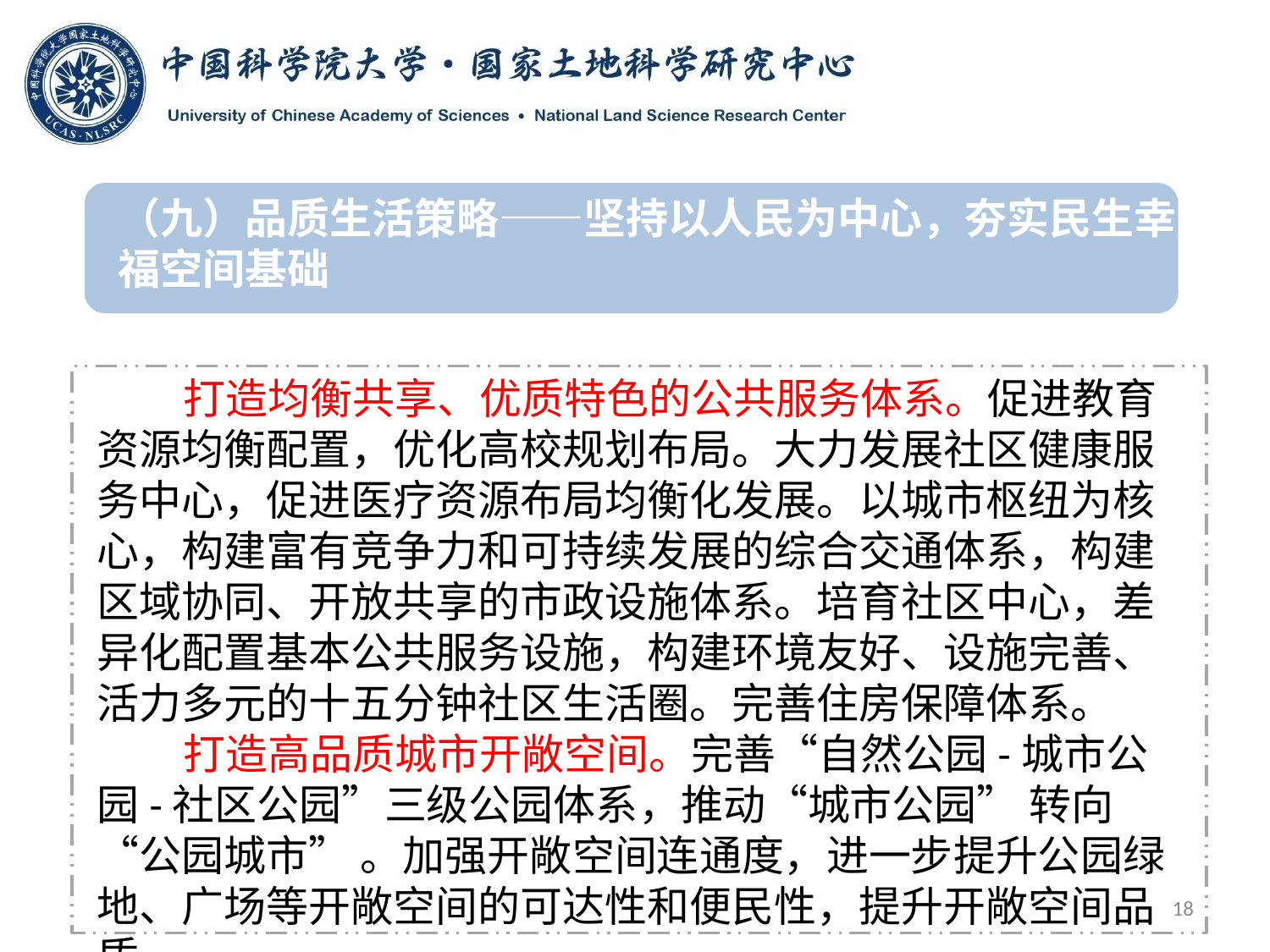

（九）品质生活策略——坚持以人民为中心，夯实民生幸福空间基础

        打造均衡共享、优质特色的公共服务体系。促进教育资源均衡配置，优化高校规划布局。大力发展社区健康服务中心，促进医疗资源布局均衡化发展。以城市枢纽为核心，构建富有竞争力和可持续发展的综合交通体系，构建区域协同、开放共享的市政设施体系。培育社区中心，差异化配置基本公共服务设施，构建环境友好、设施完善、活力多元的十五分钟社区生活圈。完善住房保障体系。
        打造高品质城市开敞空间。完善“自然公园-城市公园-社区公园”三级公园体系，推动“城市公园” 转向“公园城市” 。加强开敞空间连通度，进一步提升公园绿地、广场等开敞空间的可达性和便民性，提升开敞空间品质。

18